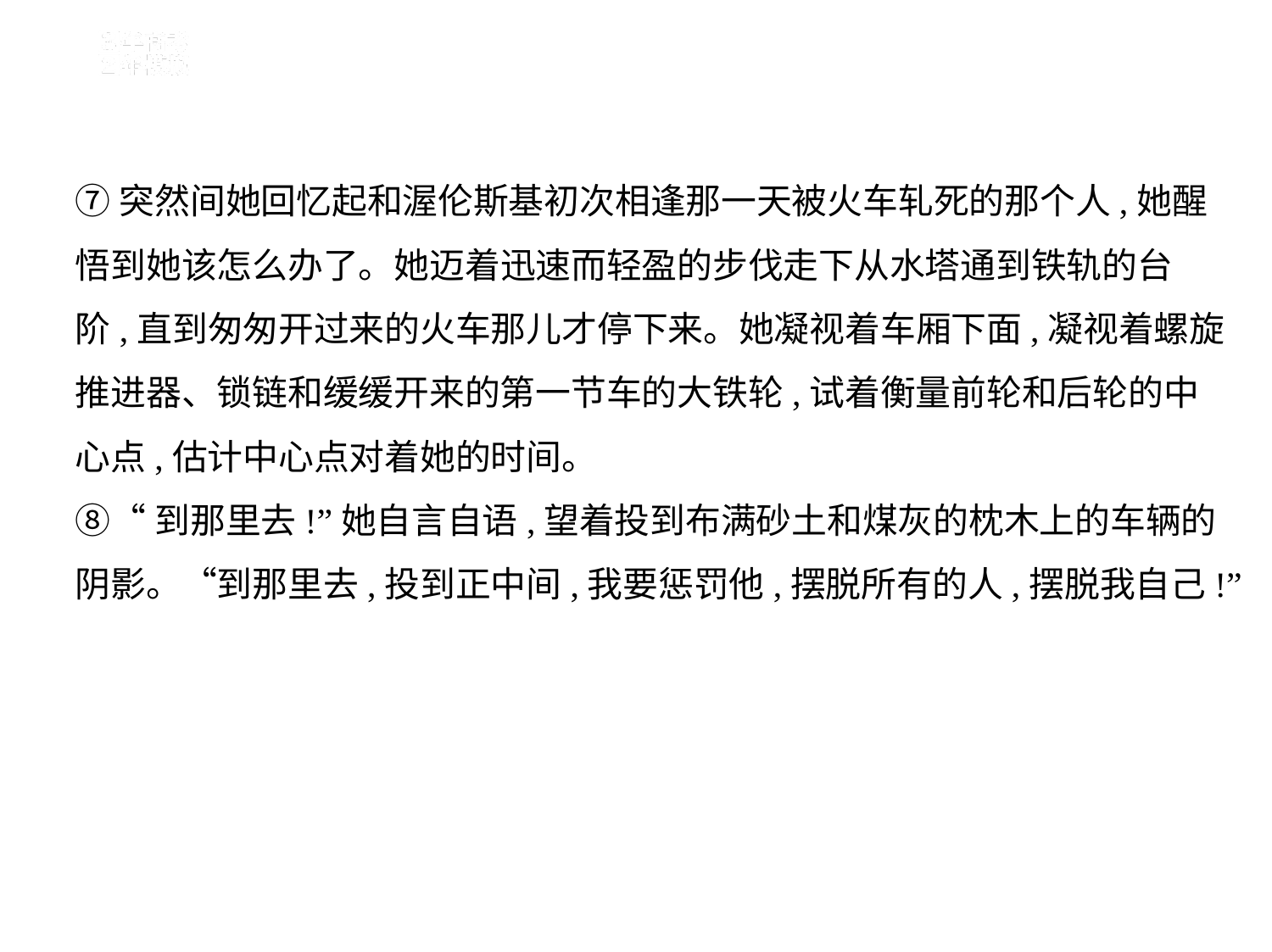

⑦突然间她回忆起和渥伦斯基初次相逢那一天被火车轧死的那个人,她醒
悟到她该怎么办了。她迈着迅速而轻盈的步伐走下从水塔通到铁轨的台
阶,直到匆匆开过来的火车那儿才停下来。她凝视着车厢下面,凝视着螺旋
推进器、锁链和缓缓开来的第一节车的大铁轮,试着衡量前轮和后轮的中
心点,估计中心点对着她的时间。
⑧“到那里去!”她自言自语,望着投到布满砂土和煤灰的枕木上的车辆的
阴影。“到那里去,投到正中间,我要惩罚他,摆脱所有的人,摆脱我自己!”